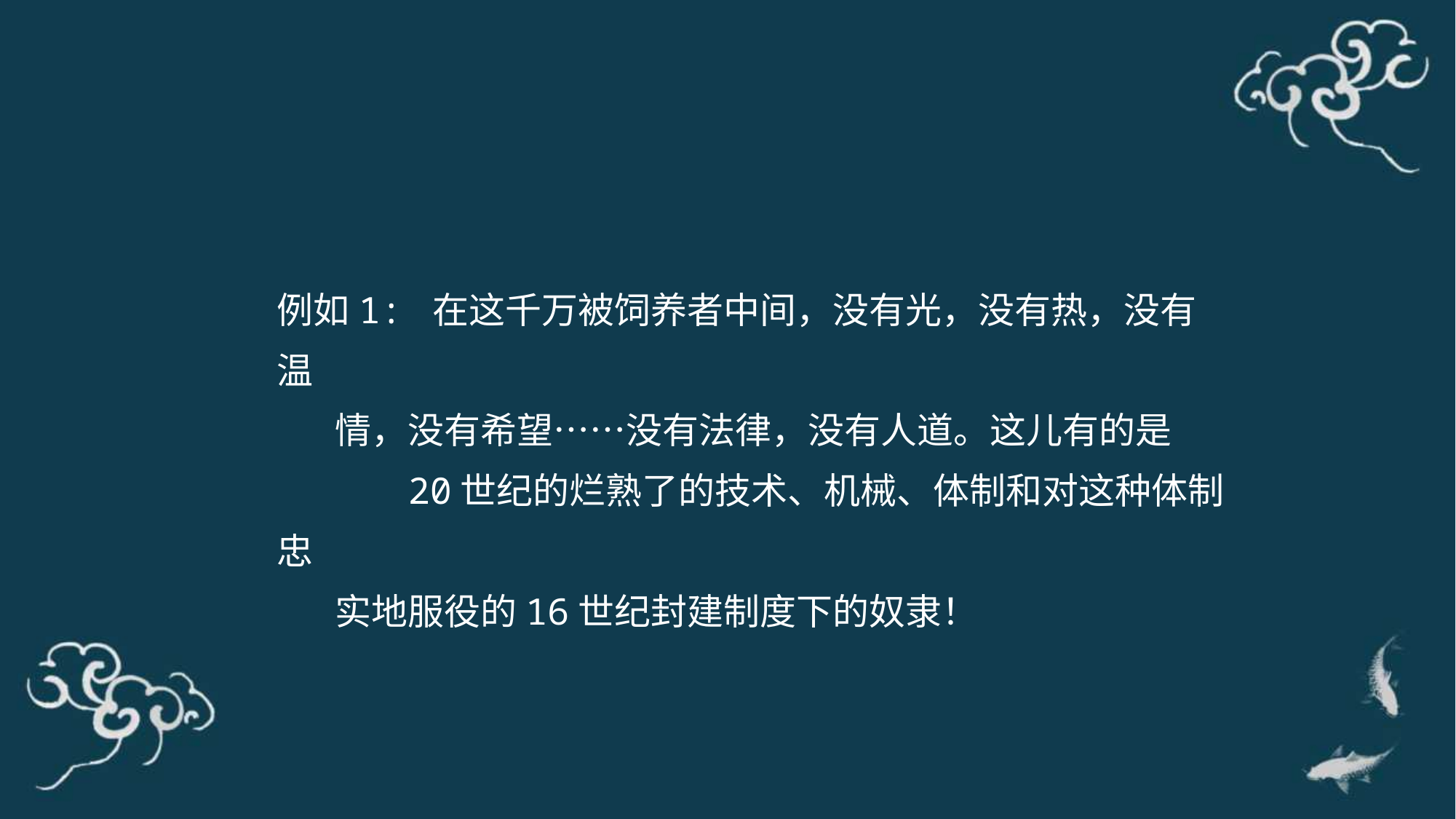

例如1: 在这千万被饲养者中间，没有光，没有热，没有温
      情，没有希望……没有法律，没有人道。这儿有的是
      20世纪的烂熟了的技术、机械、体制和对这种体制忠
      实地服役的16世纪封建制度下的奴隶！